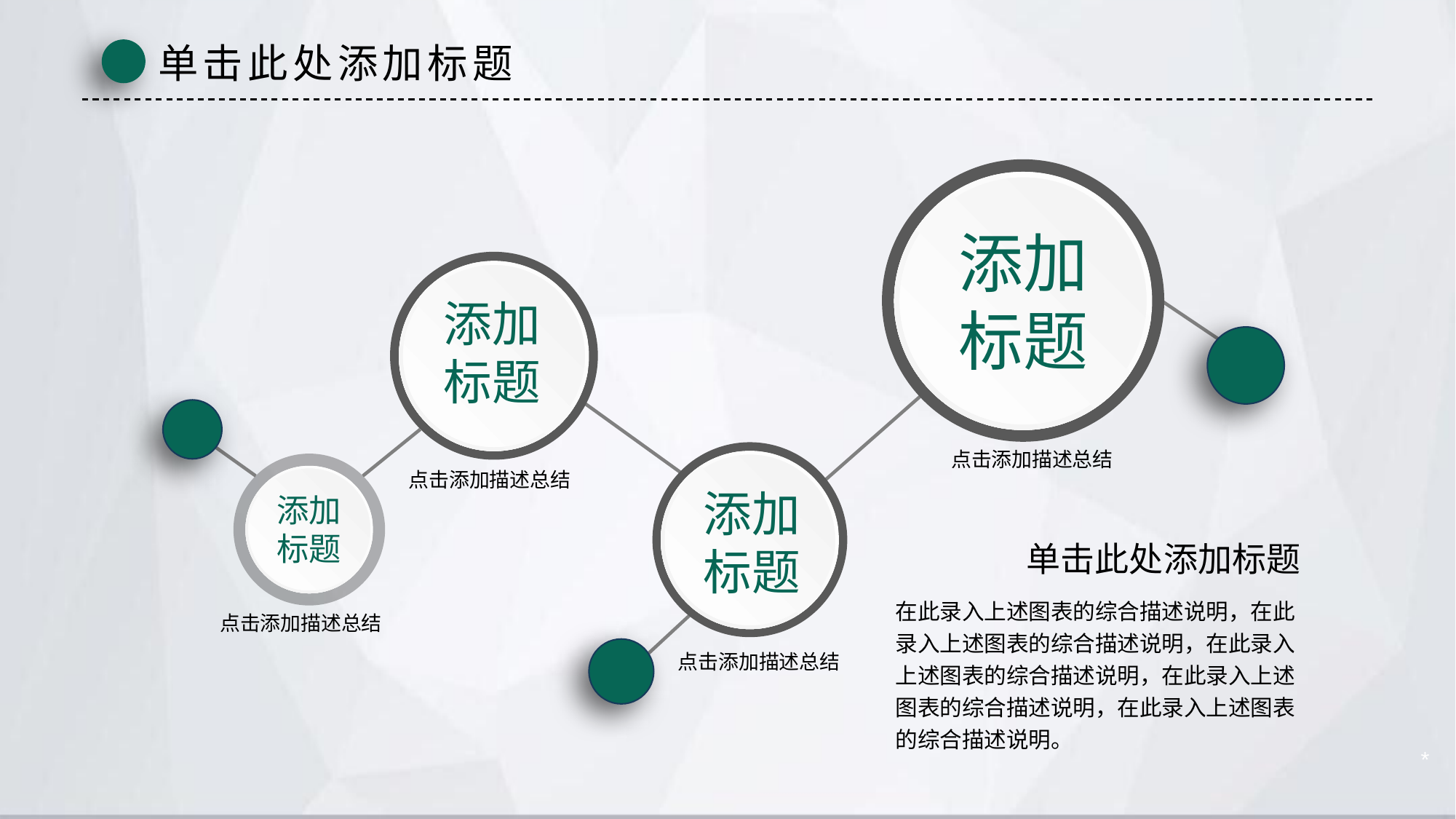

单击此处添加标题

添加
标题

添加
标题

添加
标题
点击添加描述总结

添加
标题
点击添加描述总结
单击此处添加标题
在此录入上述图表的综合描述说明，在此录入上述图表的综合描述说明，在此录入上述图表的综合描述说明，在此录入上述图表的综合描述说明，在此录入上述图表的综合描述说明。
点击添加描述总结

点击添加描述总结
*